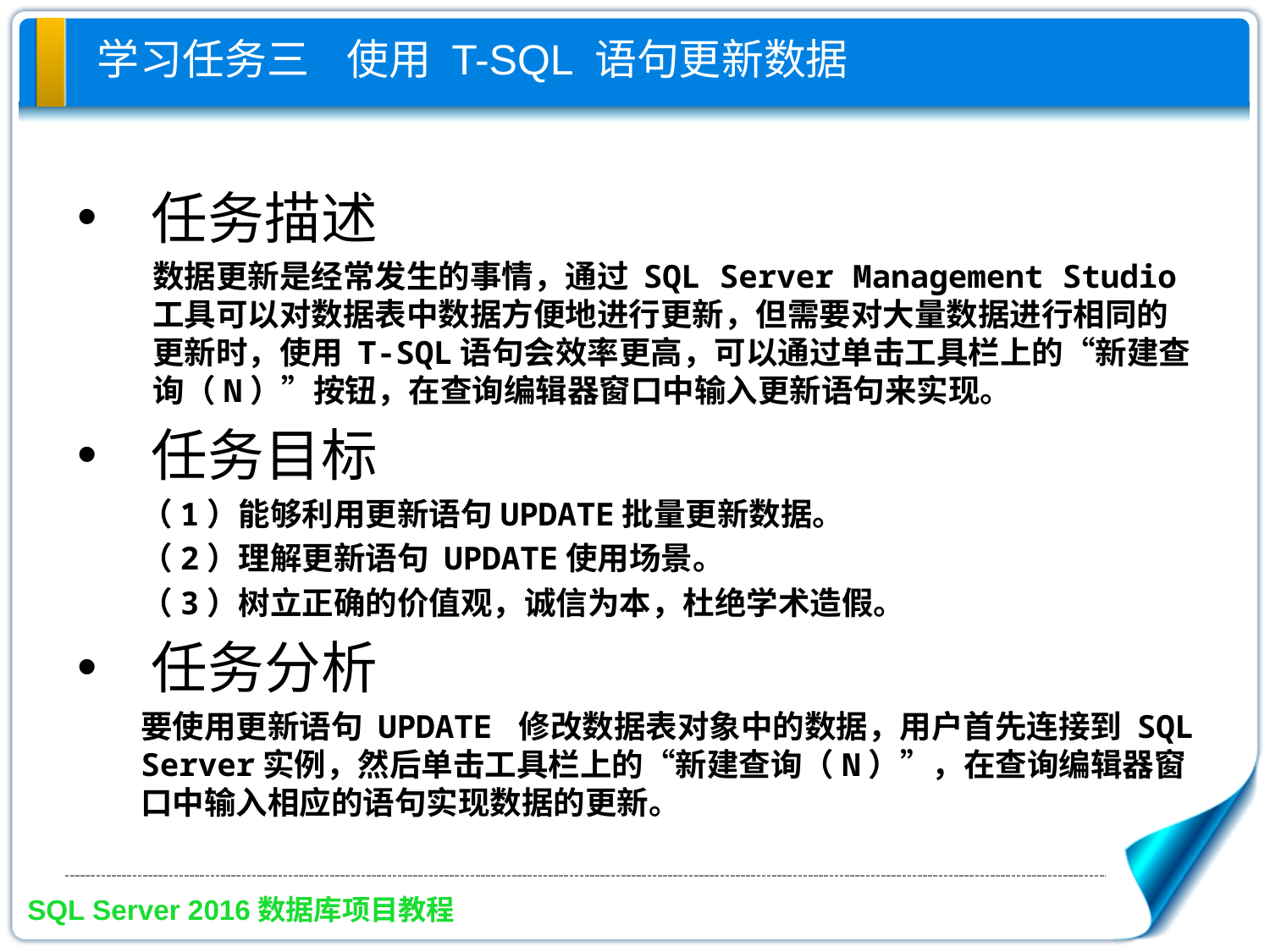

# 学习任务三    使用 T-SQL 语句更新数据
任务描述
数据更新是经常发生的事情，通过 SQL Server Management Studio 工具可以对数据表中数据方便地进行更新，但需要对大量数据进行相同的更新时，使用 T-SQL语句会效率更高，可以通过单击工具栏上的“新建查询（N）”按钮，在查询编辑器窗口中输入更新语句来实现。
任务目标
（1）能够利用更新语句UPDATE批量更新数据。
（2）理解更新语句 UPDATE使用场景。
（3）树立正确的价值观，诚信为本，杜绝学术造假。
任务分析
要使用更新语句 UPDATE 修改数据表对象中的数据，用户首先连接到 SQL Server实例，然后单击工具栏上的“新建查询（N）”，在查询编辑器窗口中输入相应的语句实现数据的更新。